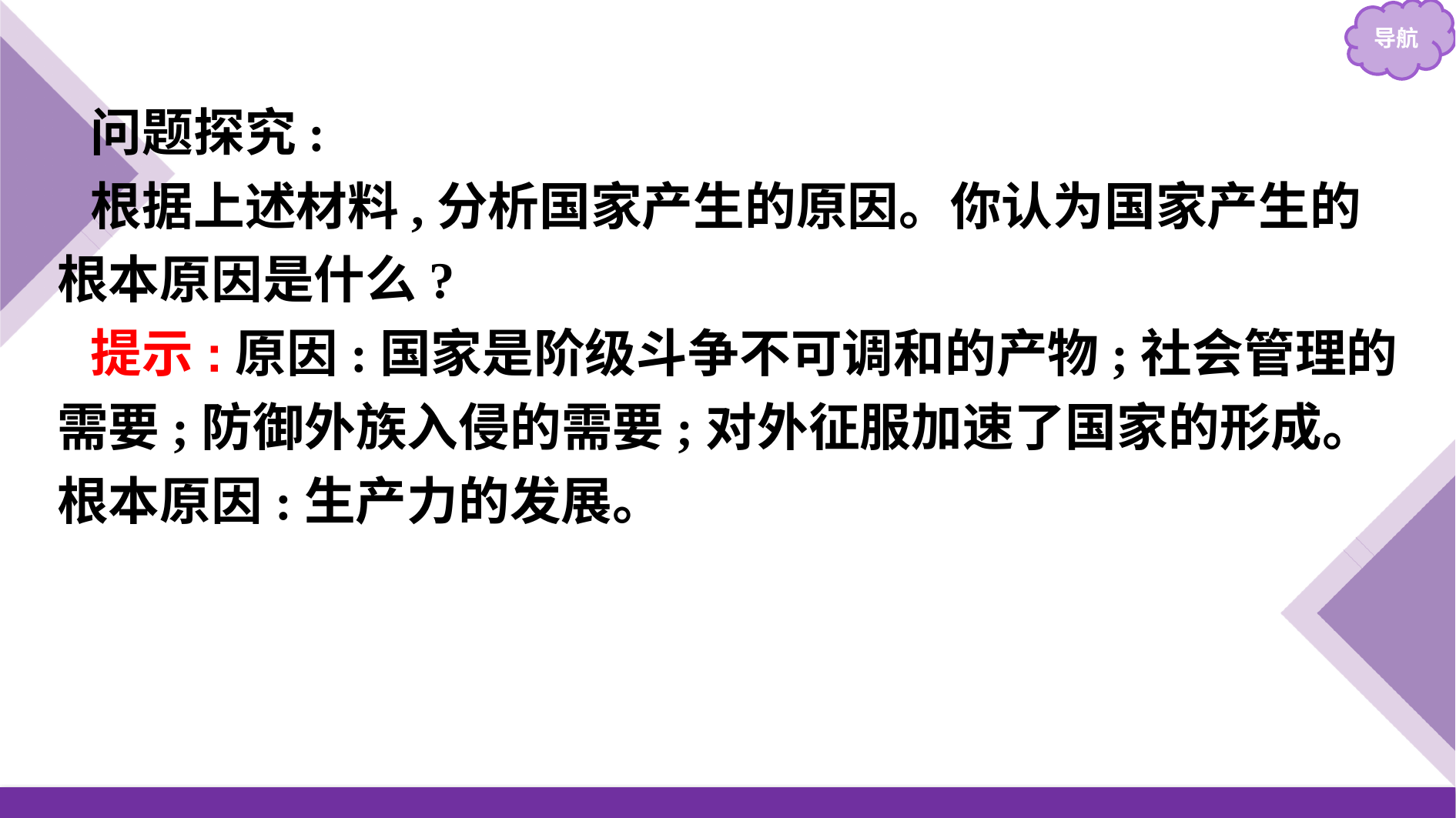

问题探究:
根据上述材料,分析国家产生的原因。你认为国家产生的根本原因是什么?
提示:原因:国家是阶级斗争不可调和的产物;社会管理的需要;防御外族入侵的需要;对外征服加速了国家的形成。根本原因:生产力的发展。